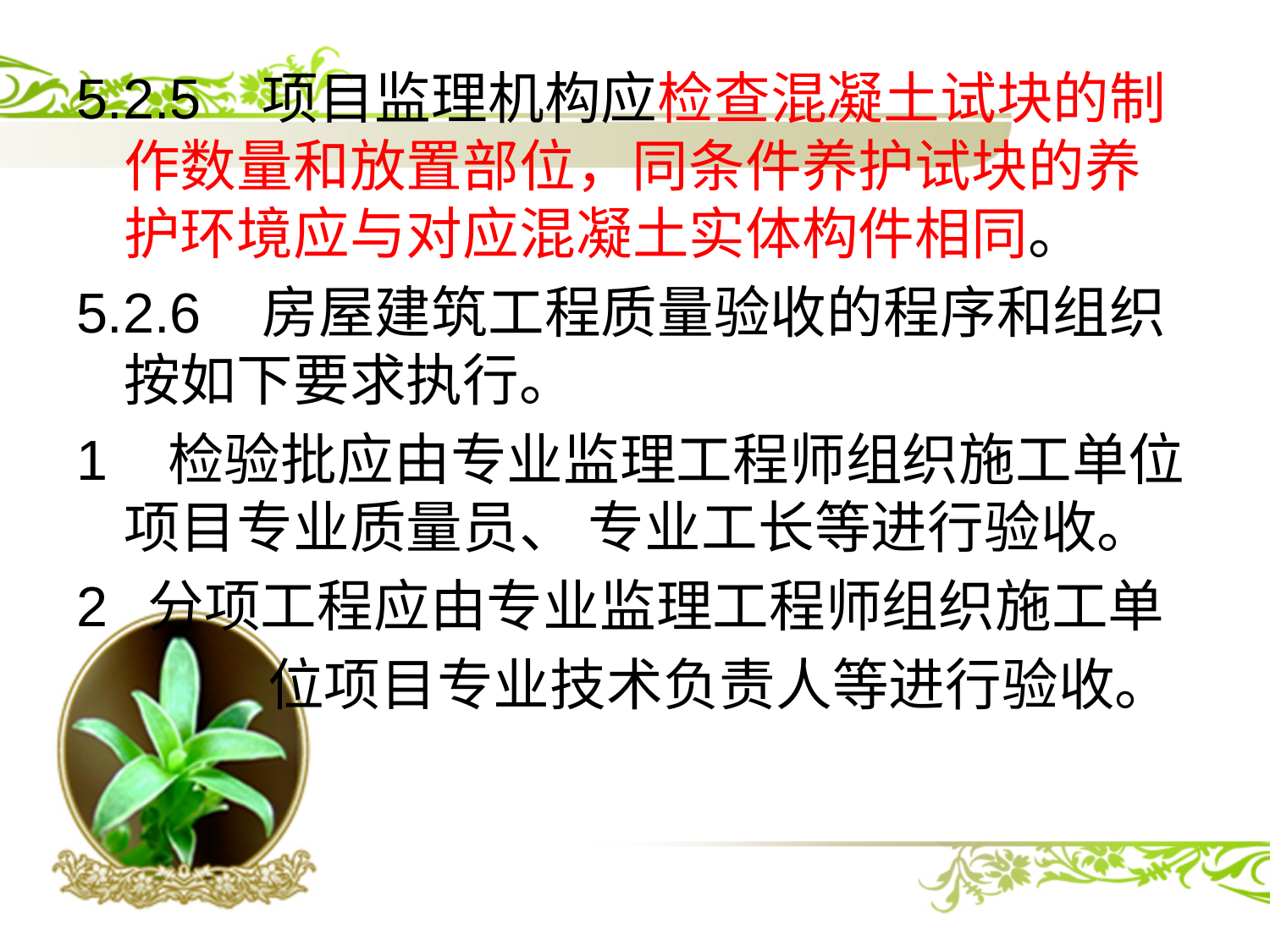

5.2.5   项目监理机构应检查混凝土试块的制作数量和放置部位，同条件养护试块的养护环境应与对应混凝土实体构件相同。
5.2.6   房屋建筑工程质量验收的程序和组织按如下要求执行。
1   检验批应由专业监理工程师组织施工单位项目专业质量员、 专业工长等进行验收。
分项工程应由专业监理工程师组织施工单
              位项目专业技术负责人等进行验收。